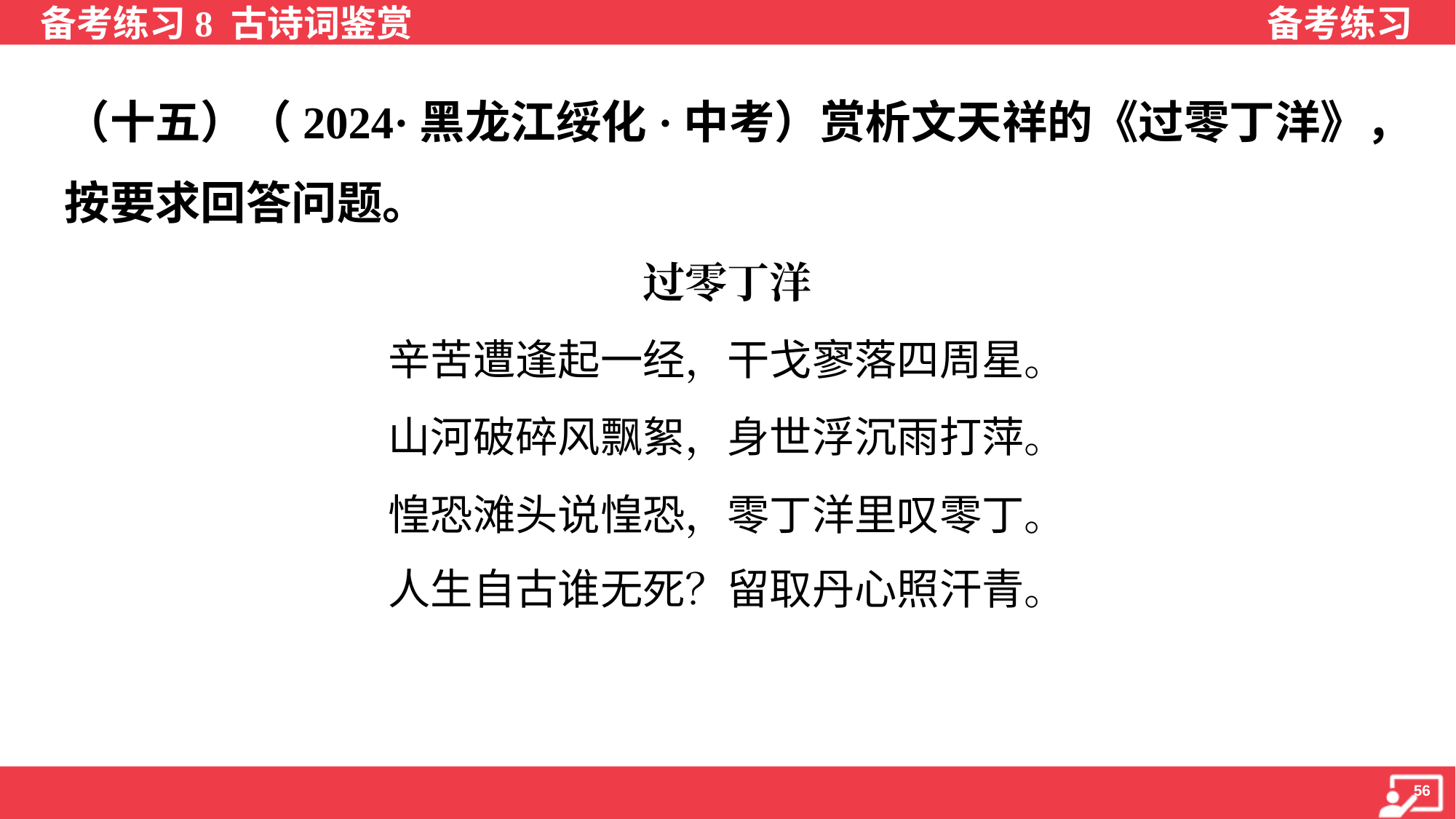

（十五）（2024·黑龙江绥化·中考）赏析文天祥的《过零丁洋》，
按要求回答问题。
过零丁洋
辛苦遭逢起一经，干戈寥落四周星。
山河破碎风飘絮，身世浮沉雨打萍。
惶恐滩头说惶恐，零丁洋里叹零丁。
人生自古谁无死？留取丹心照汗青。